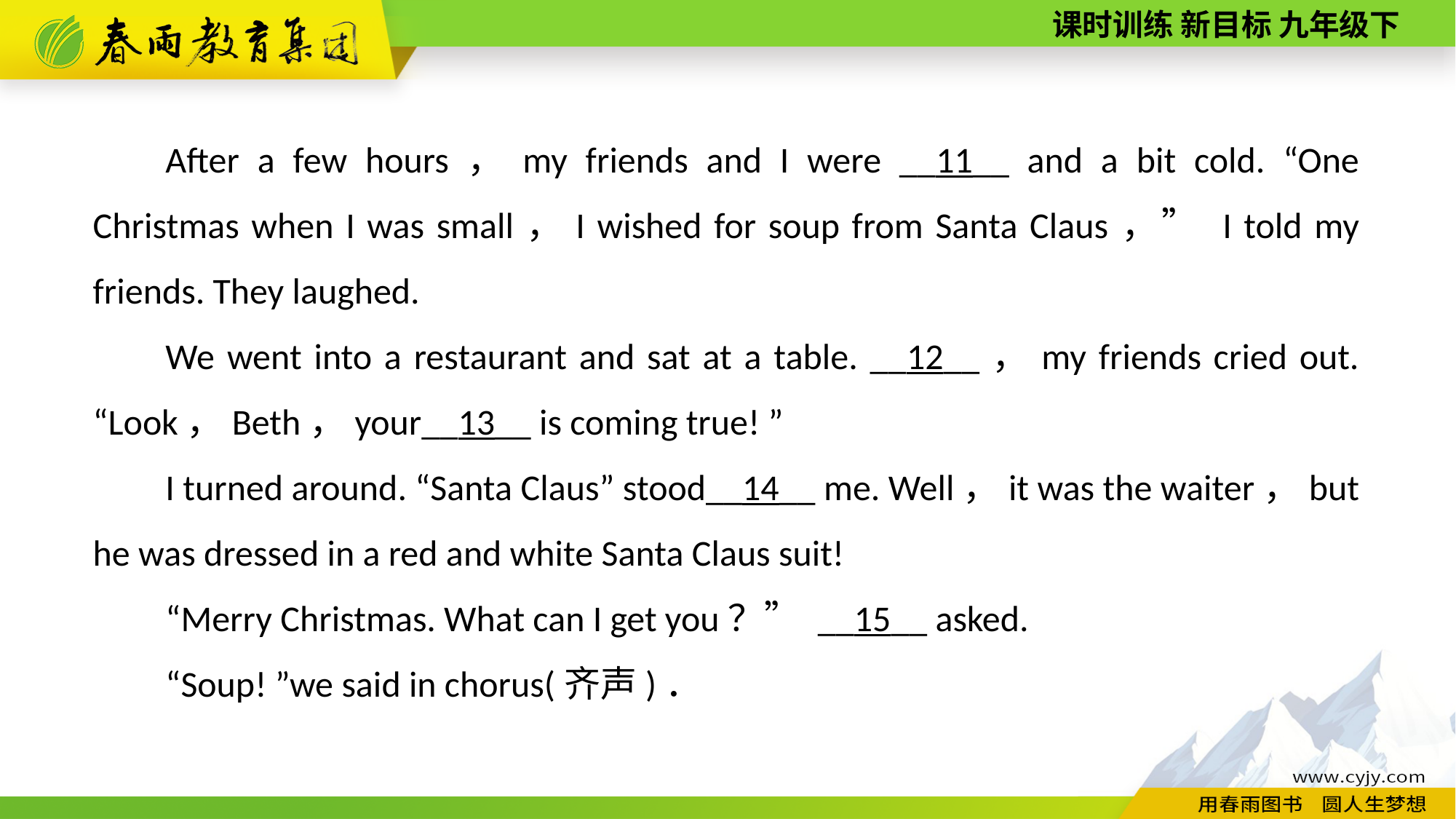

After a few hours，my friends and I were __11__ and a bit cold. “One Christmas when I was small，I wished for soup from Santa Claus，” I told my friends. They laughed.
We went into a restaurant and sat at a table. __12__，my friends cried out. “Look，Beth，your__13__ is coming true! ”
I turned around. “Santa Claus” stood__14__ me. Well，it was the waiter，but he was dressed in a red and white Santa Claus suit!
“Merry Christmas. What can I get you？” __15__ asked.
“Soup! ”we said in chorus(齐声)．